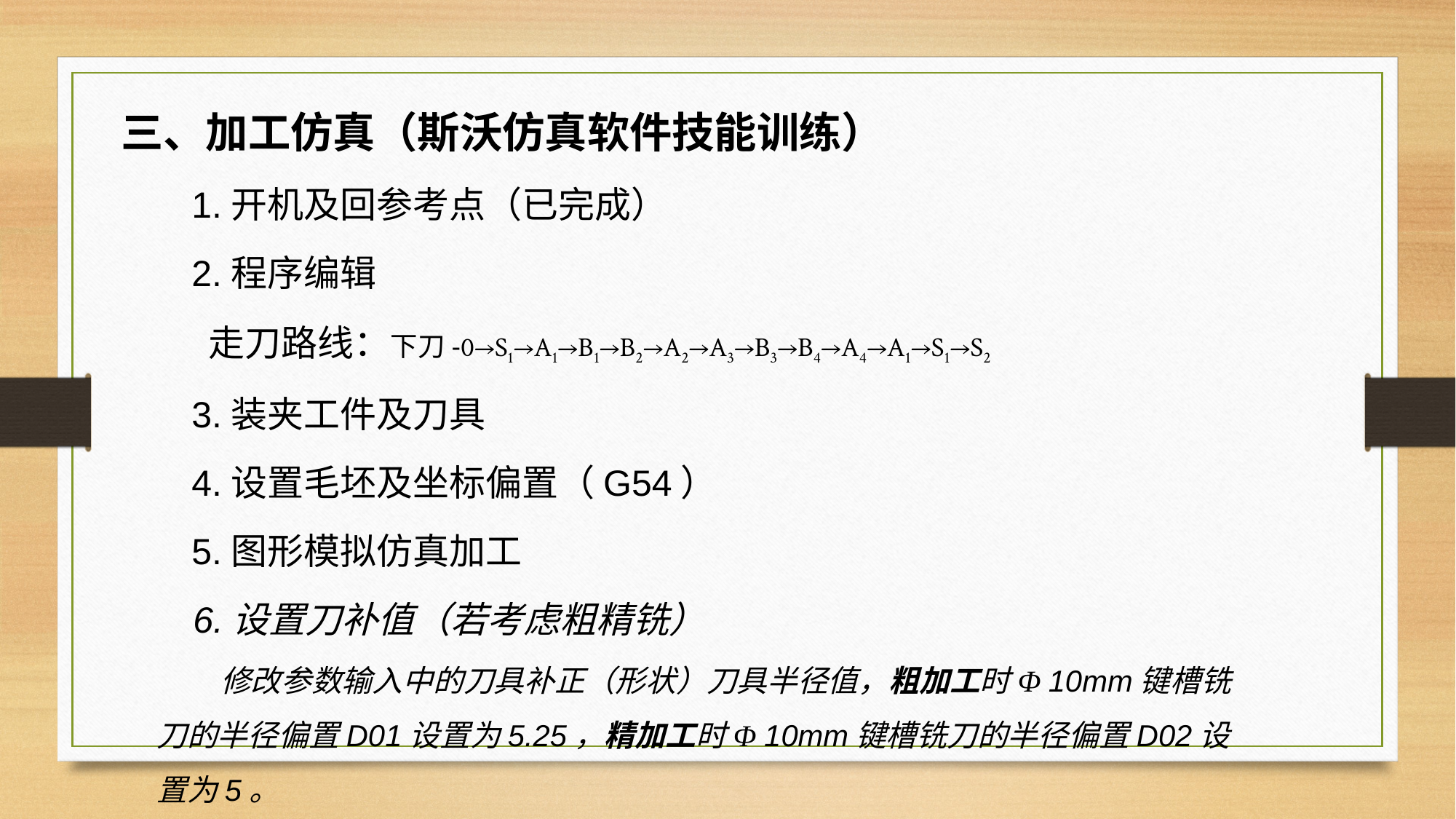

三、加工仿真（斯沃仿真软件技能训练）
1.开机及回参考点（已完成）
2.程序编辑
 走刀路线：下刀-0→S1→A1→B1→B2→A2→A3→B3→B4→A4→A1→S1→S2
3.装夹工件及刀具
4.设置毛坯及坐标偏置（G54）
5.图形模拟仿真加工
6.设置刀补值（若考虑粗精铣）
   修改参数输入中的刀具补正（形状）刀具半径值，粗加工时Φ 10mm键槽铣刀的半径偏置D01设置为5.25，精加工时Φ 10mm键槽铣刀的半径偏置D02设置为5。